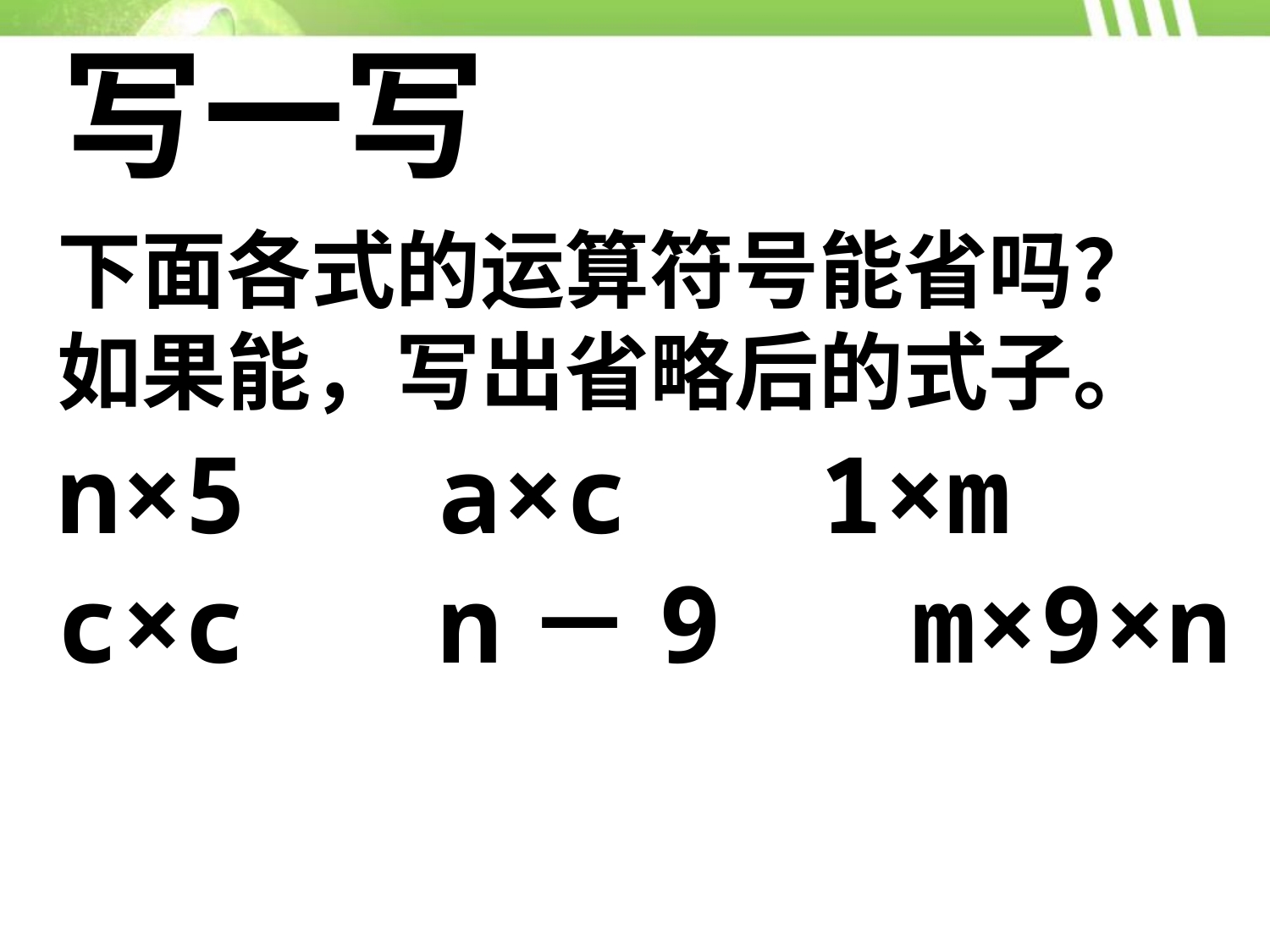

写一写
下面各式的运算符号能省吗？如果能，写出省略后的式子。
n×5   a×c   1×m
c×c   n－9   m×9×n